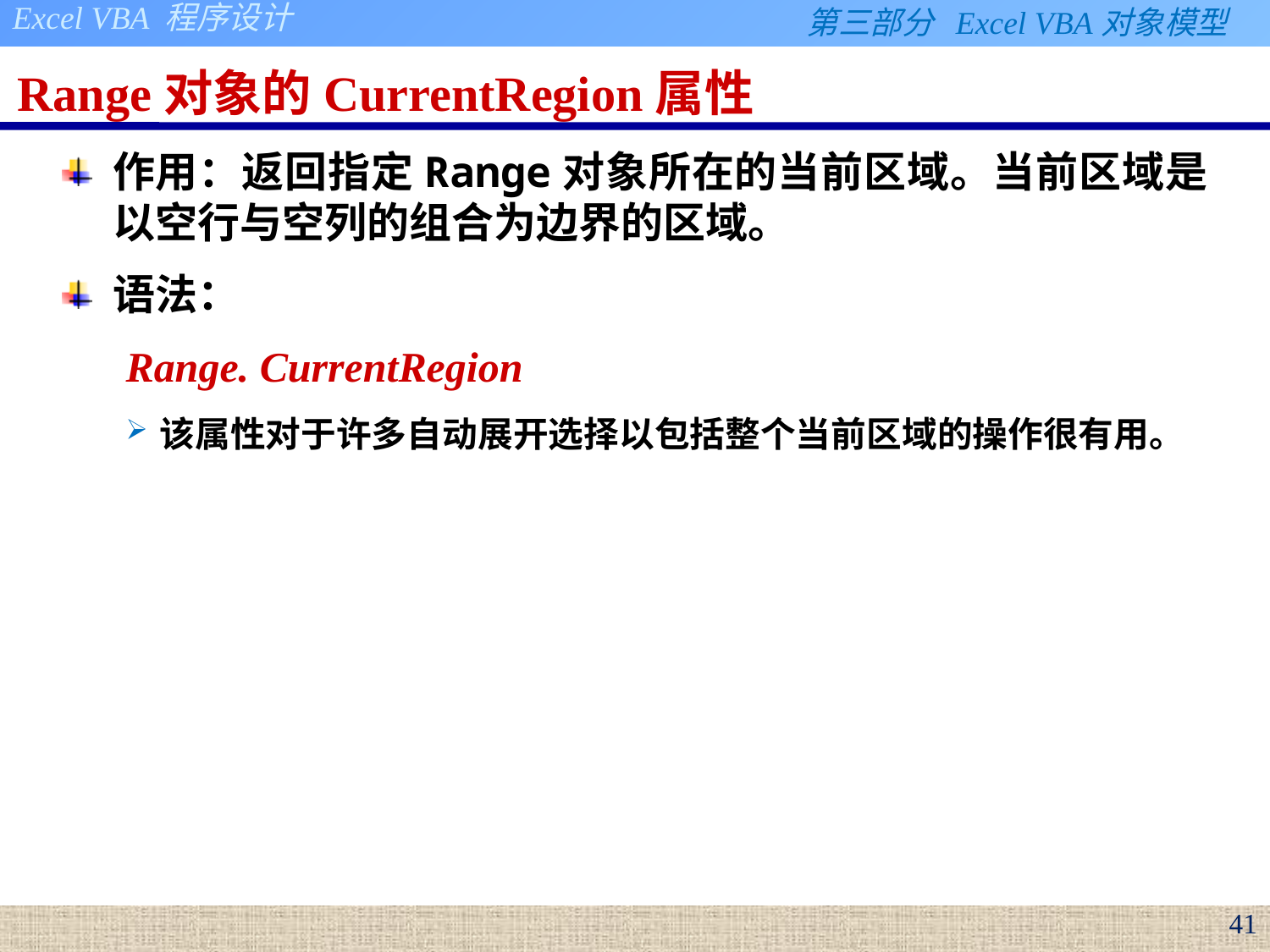

# Range对象的CurrentRegion属性
作用：返回指定Range对象所在的当前区域。当前区域是以空行与空列的组合为边界的区域。
语法：
Range. CurrentRegion
该属性对于许多自动展开选择以包括整个当前区域的操作很有用。